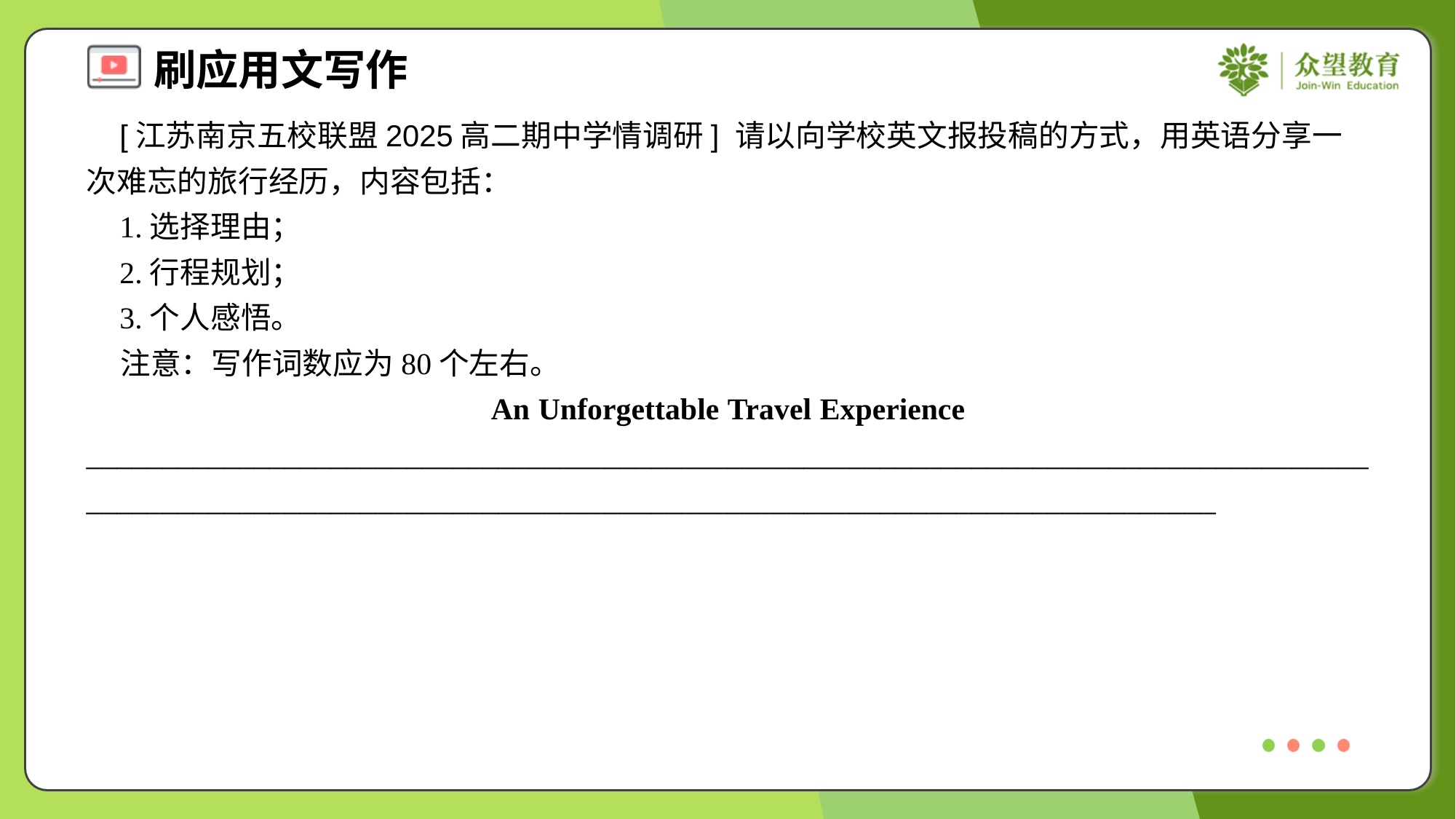

[江苏南京五校联盟2025高二期中学情调研] 请以向学校英文报投稿的方式，用英语分享一次难忘的旅行经历，内容包括：
    1.选择理由；
    2.行程规划；
    3.个人感悟。
    注意：写作词数应为80个左右。
An Unforgettable Travel Experience
______________________________________________________________________________________________________________________________________________________________